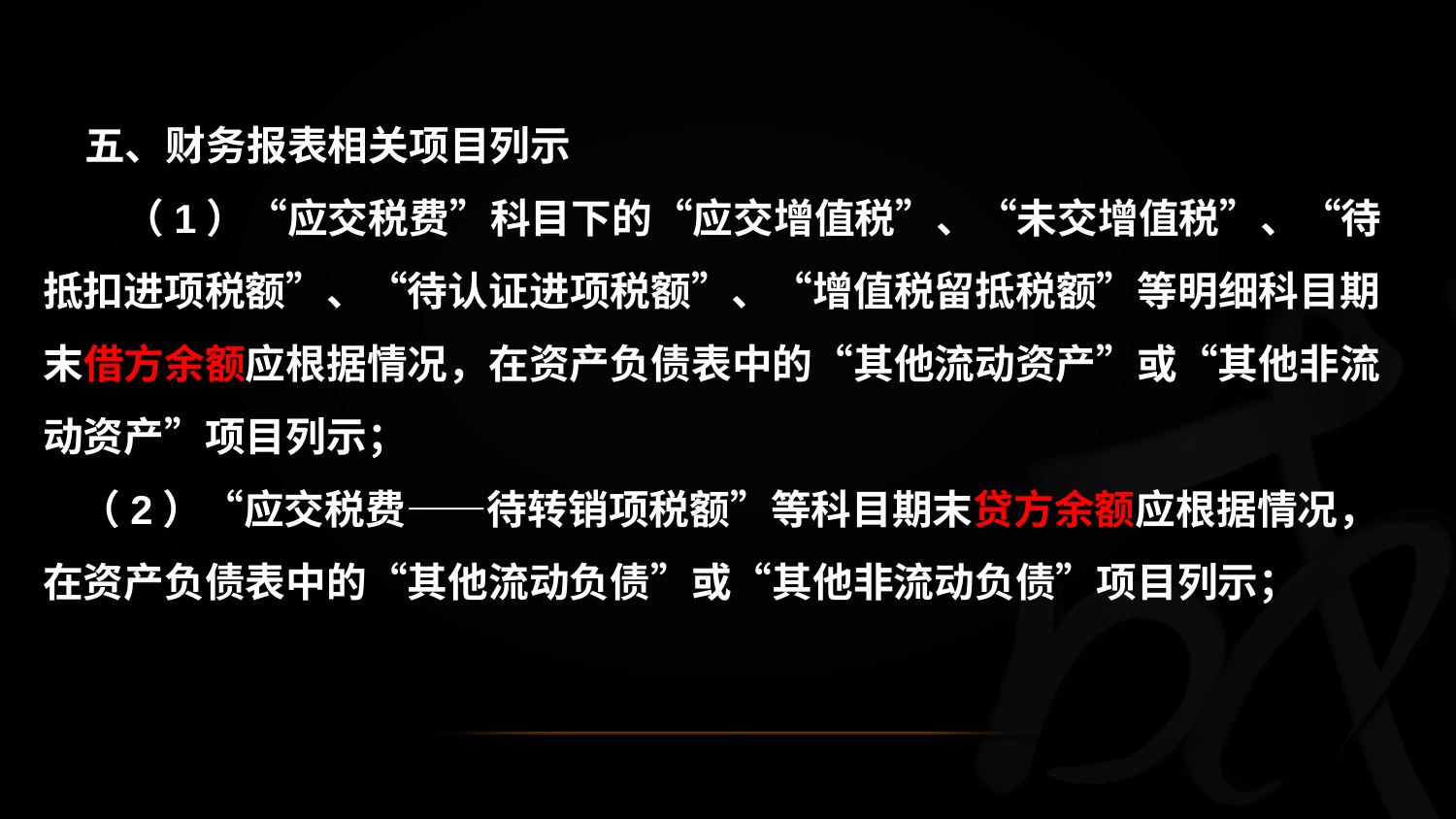

五、财务报表相关项目列示
　　（1）“应交税费”科目下的“应交增值税”、“未交增值税”、“待抵扣进项税额”、“待认证进项税额”、“增值税留抵税额”等明细科目期末借方余额应根据情况，在资产负债表中的“其他流动资产”或“其他非流动资产”项目列示；
   （2）“应交税费——待转销项税额”等科目期末贷方余额应根据情况，在资产负债表中的“其他流动负债”或“其他非流动负债”项目列示；